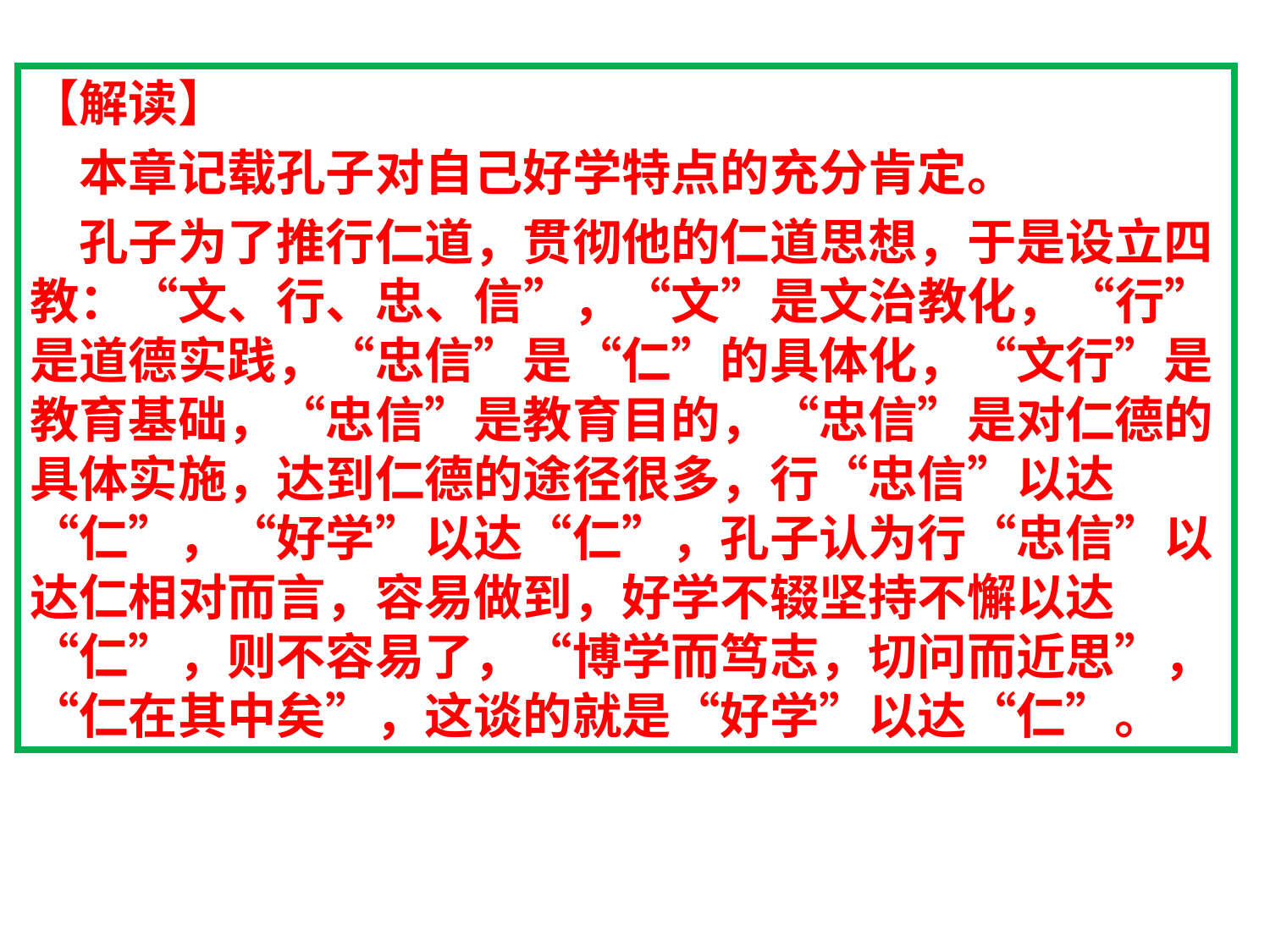

【解读】
　本章记载孔子对自己好学特点的充分肯定。
　孔子为了推行仁道，贯彻他的仁道思想，于是设立四教：“文、行、忠、信”，“文”是文治教化，“行”是道德实践，“忠信”是“仁”的具体化，“文行”是教育基础，“忠信”是教育目的，“忠信”是对仁德的具体实施，达到仁德的途径很多，行“忠信”以达“仁”，“好学”以达“仁”，孔子认为行“忠信”以达仁相对而言，容易做到，好学不辍坚持不懈以达“仁”，则不容易了，“博学而笃志，切问而近思”， “仁在其中矣”，这谈的就是“好学”以达“仁”。